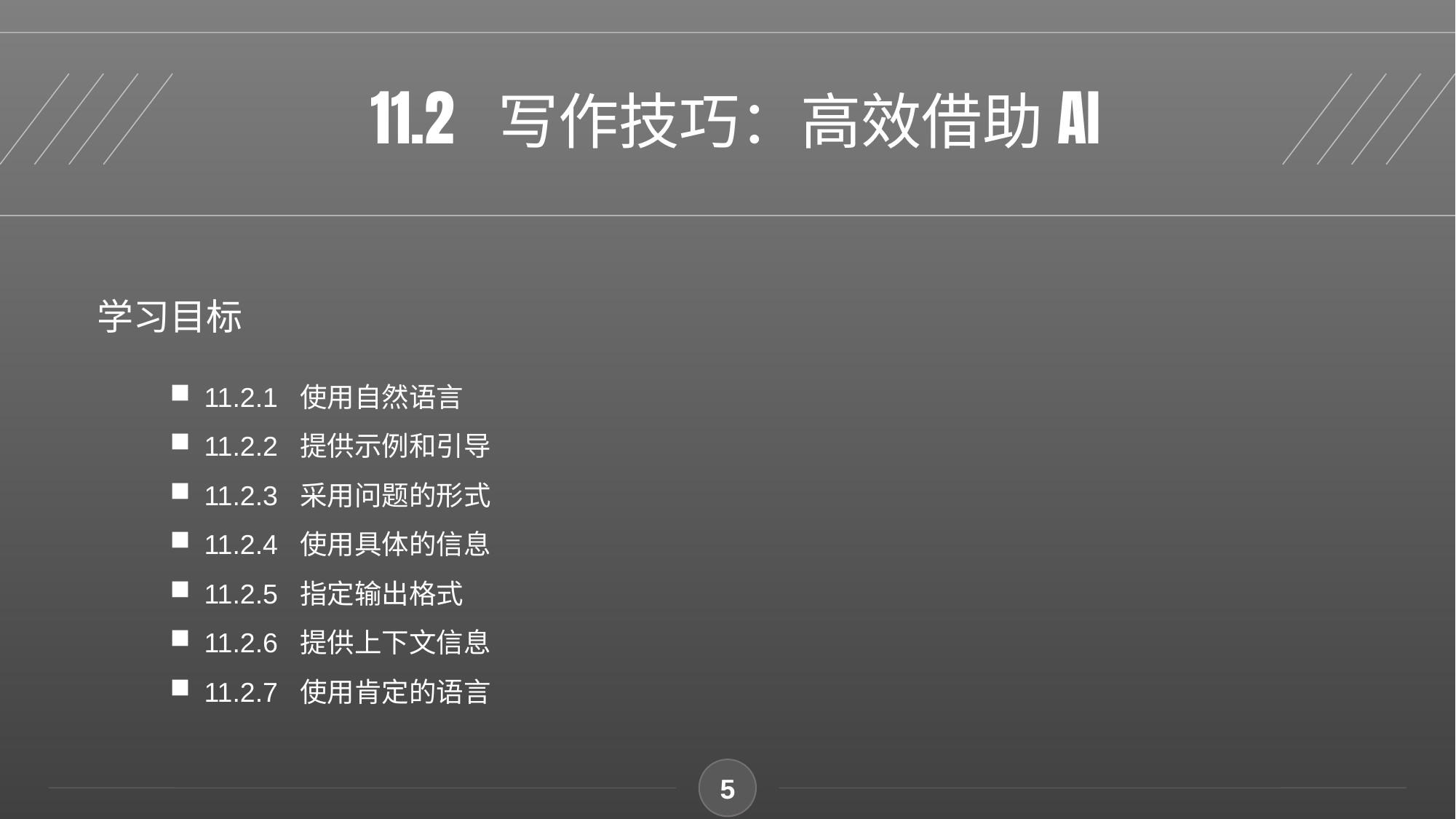

11.2  写作技巧：高效借助AI

学习目标
11.2.1  使用自然语言
11.2.2  提供示例和引导
11.2.3  采用问题的形式
11.2.4  使用具体的信息
11.2.5  指定输出格式
11.2.6  提供上下文信息
11.2.7  使用肯定的语言